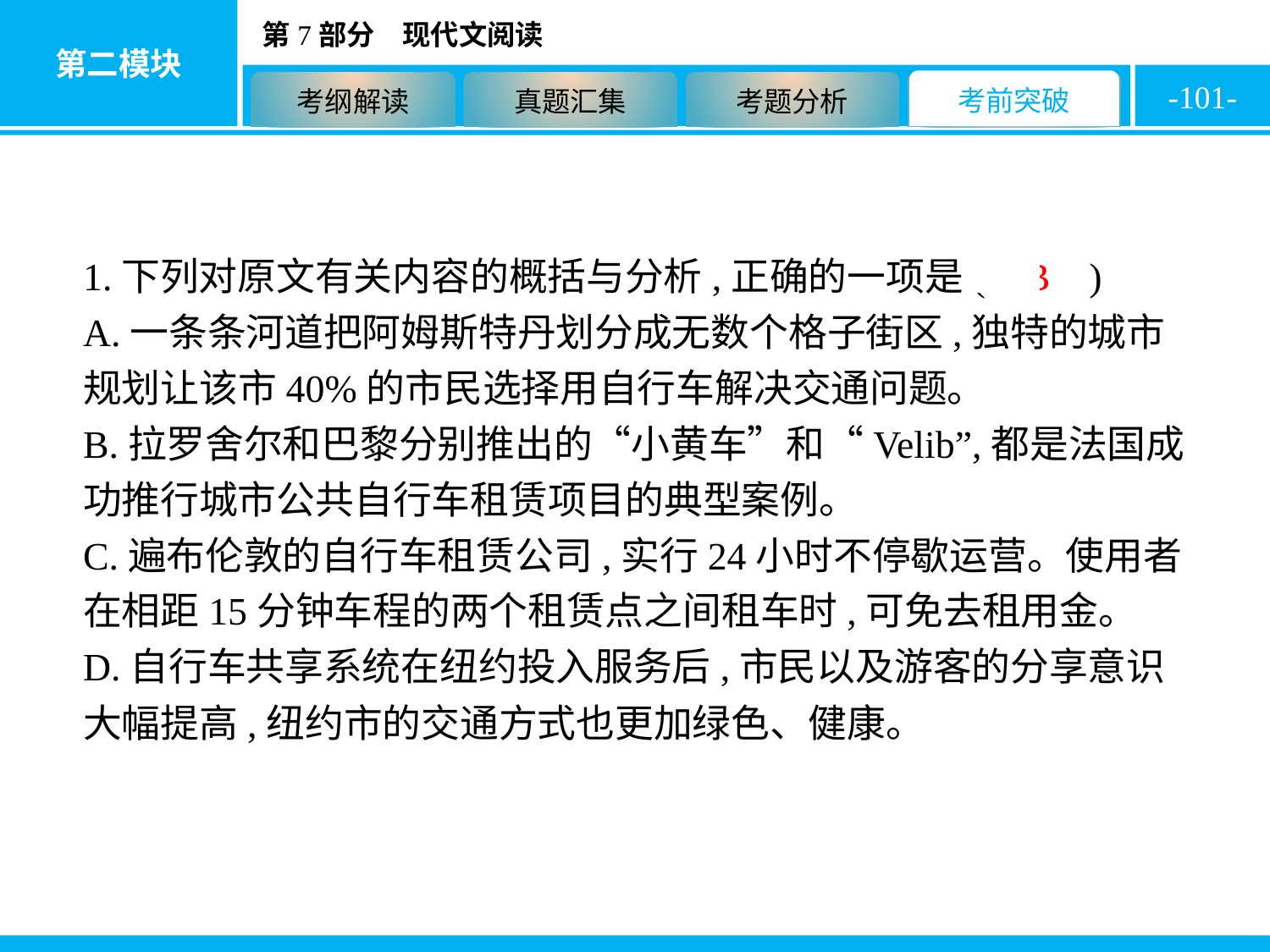

-101-
1.下列对原文有关内容的概括与分析,正确的一项是(    B    )
A.一条条河道把阿姆斯特丹划分成无数个格子街区,独特的城市规划让该市40%的市民选择用自行车解决交通问题。
B.拉罗舍尔和巴黎分别推出的“小黄车”和“Velib”,都是法国成功推行城市公共自行车租赁项目的典型案例。
C.遍布伦敦的自行车租赁公司,实行24小时不停歇运营。使用者在相距15分钟车程的两个租赁点之间租车时,可免去租用金。
D.自行车共享系统在纽约投入服务后,市民以及游客的分享意识大幅提高,纽约市的交通方式也更加绿色、健康。